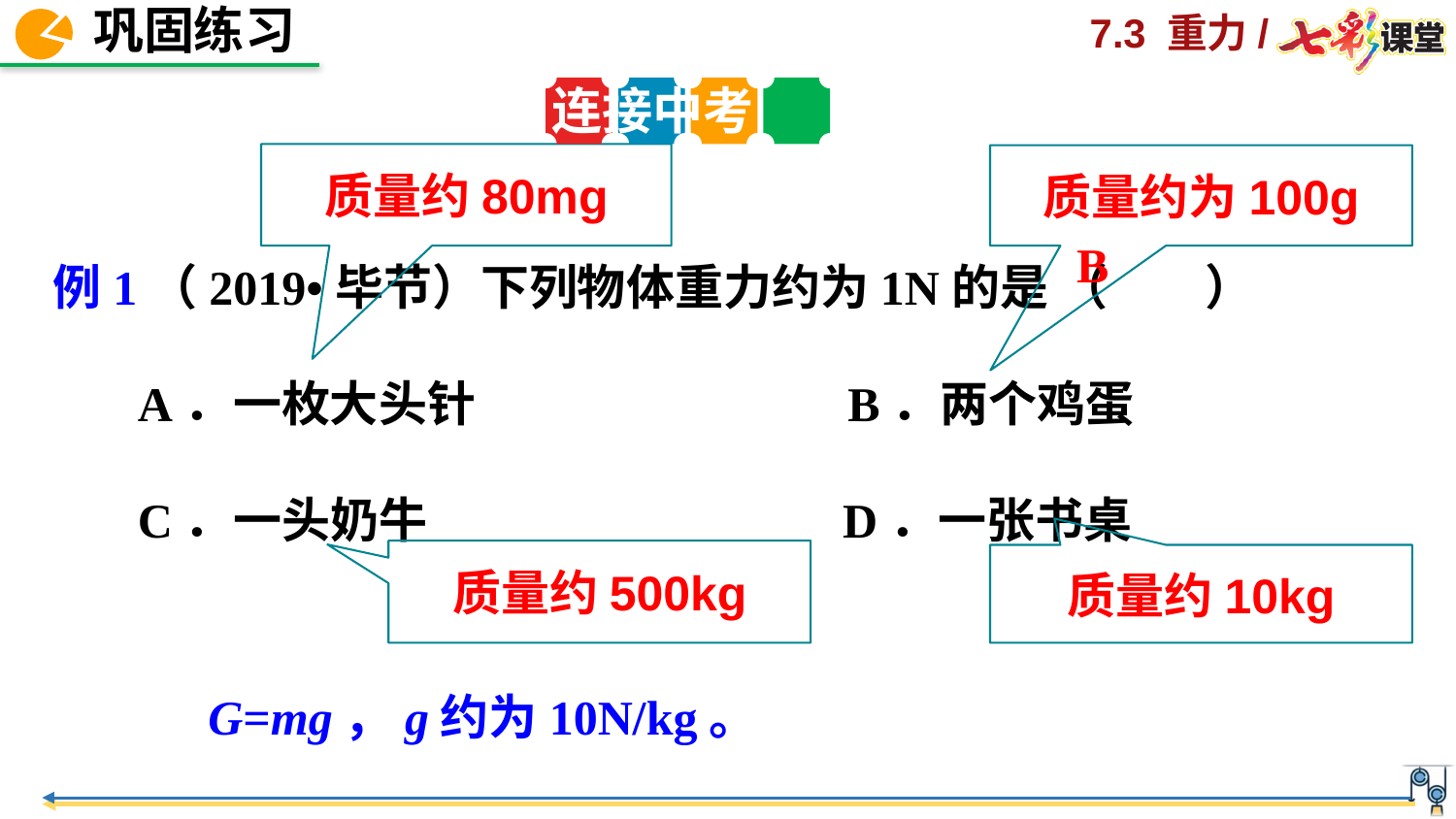

连接中考

质量约80mg
质量约为100g
例1（2019•毕节）下列物体重力约为1N的是 （　　）
       A．一枚大头针                                 B．两个鸡蛋
       C．一头奶牛                                     D．一张书桌
B
质量约500kg
质量约10kg
G=mg，g约为10N/kg。